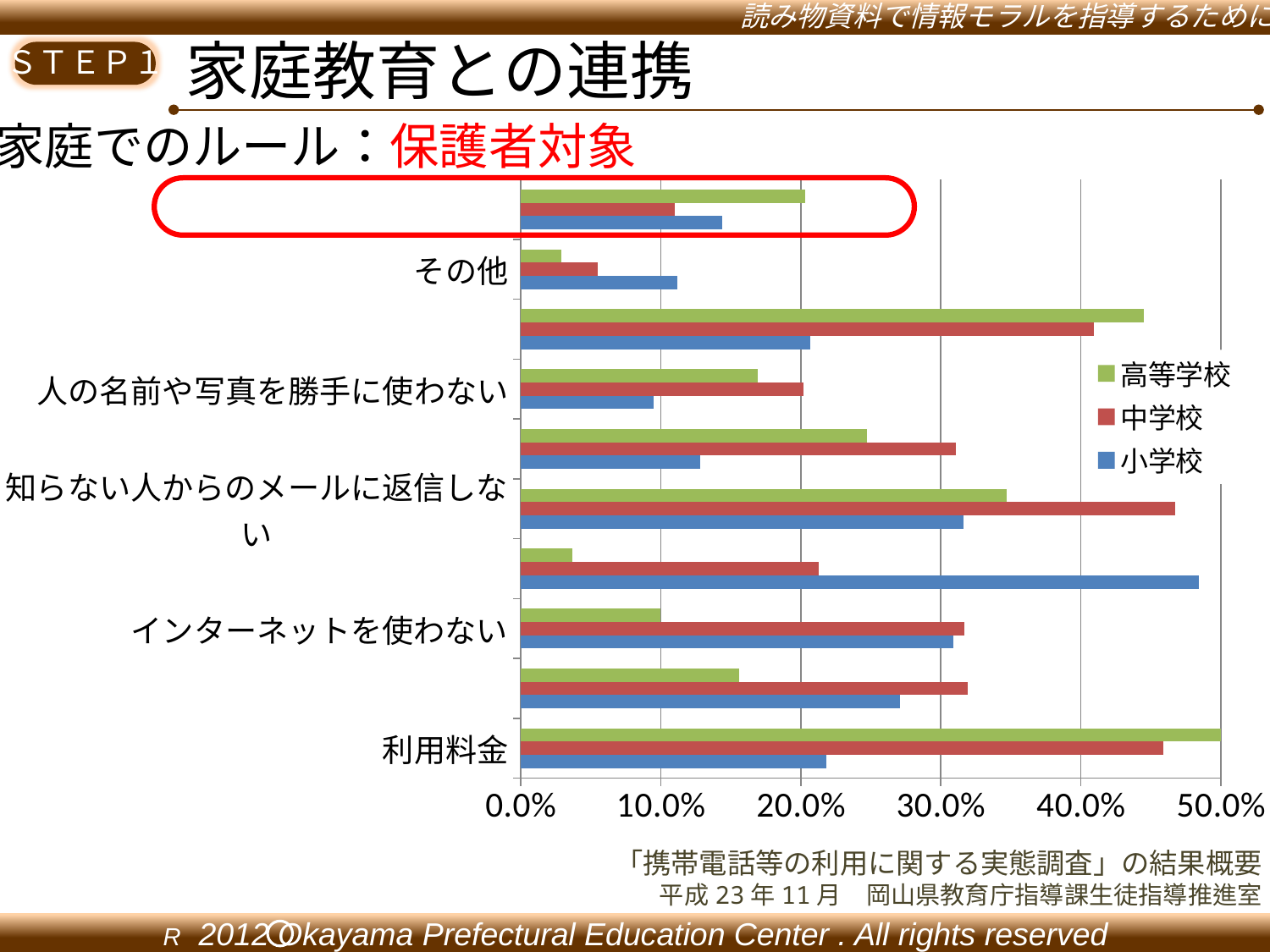

家庭教育との連携
家庭でのルール：保護者対象

### Chart

| Category | 小学校 | 中学校 | 高等学校 |
|---|---|---|---|
| 利用料金 | 0.218 | 0.459 | 0.501 |
| 使う場所や時間 | 0.271 | 0.319 | 0.156 |
| インターネットを使わない | 0.309 | 0.317 | 0.1 |
| 通話やメールの相手を決める | 0.484 | 0.213 | 0.037 |
| 知らない人からのメールに返信しない | 0.316 | 0.467 | 0.347 |
| 人が傷つくような書き込みをしない | 0.128 | 0.311 | 0.247 |
| 人の名前や写真を勝手に使わない | 0.095 | 0.202 | 0.169 |
| 学校の決まりを守る | 0.207 | 0.409 | 0.445 |
| その他 | 0.112 | 0.055 | 0.029 |
| ルールを決めていない | 0.144 | 0.11 | 0.203 |
「携帯電話等の利用に関する実態調査」の結果概要
平成23年11月　岡山県教育庁指導課生徒指導推進室